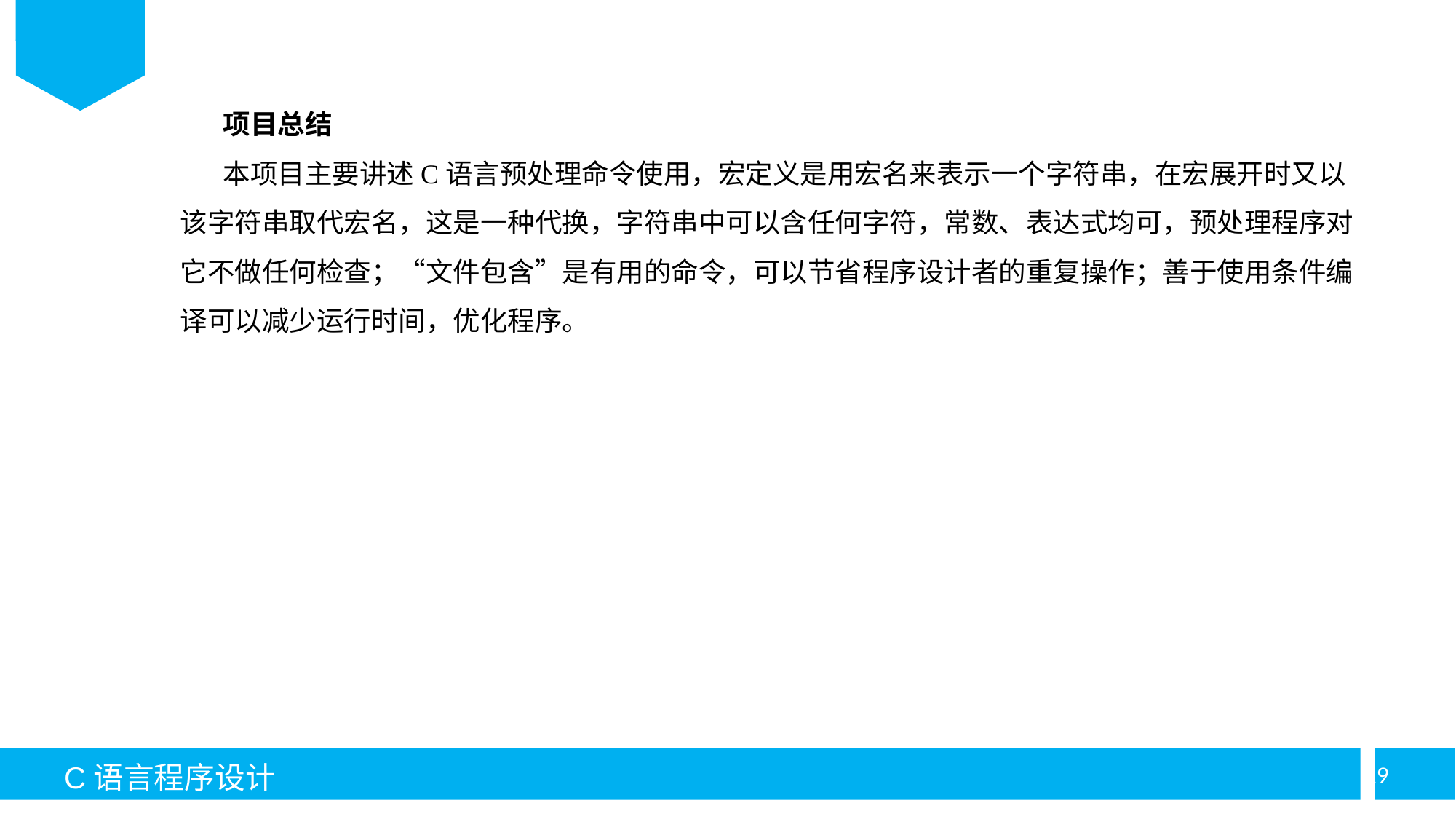

项目总结
本项目主要讲述C语言预处理命令使用，宏定义是用宏名来表示一个字符串，在宏展开时又以该字符串取代宏名，这是一种代换，字符串中可以含任何字符，常数、表达式均可，预处理程序对它不做任何检查；“文件包含”是有用的命令，可以节省程序设计者的重复操作；善于使用条件编译可以减少运行时间，优化程序。